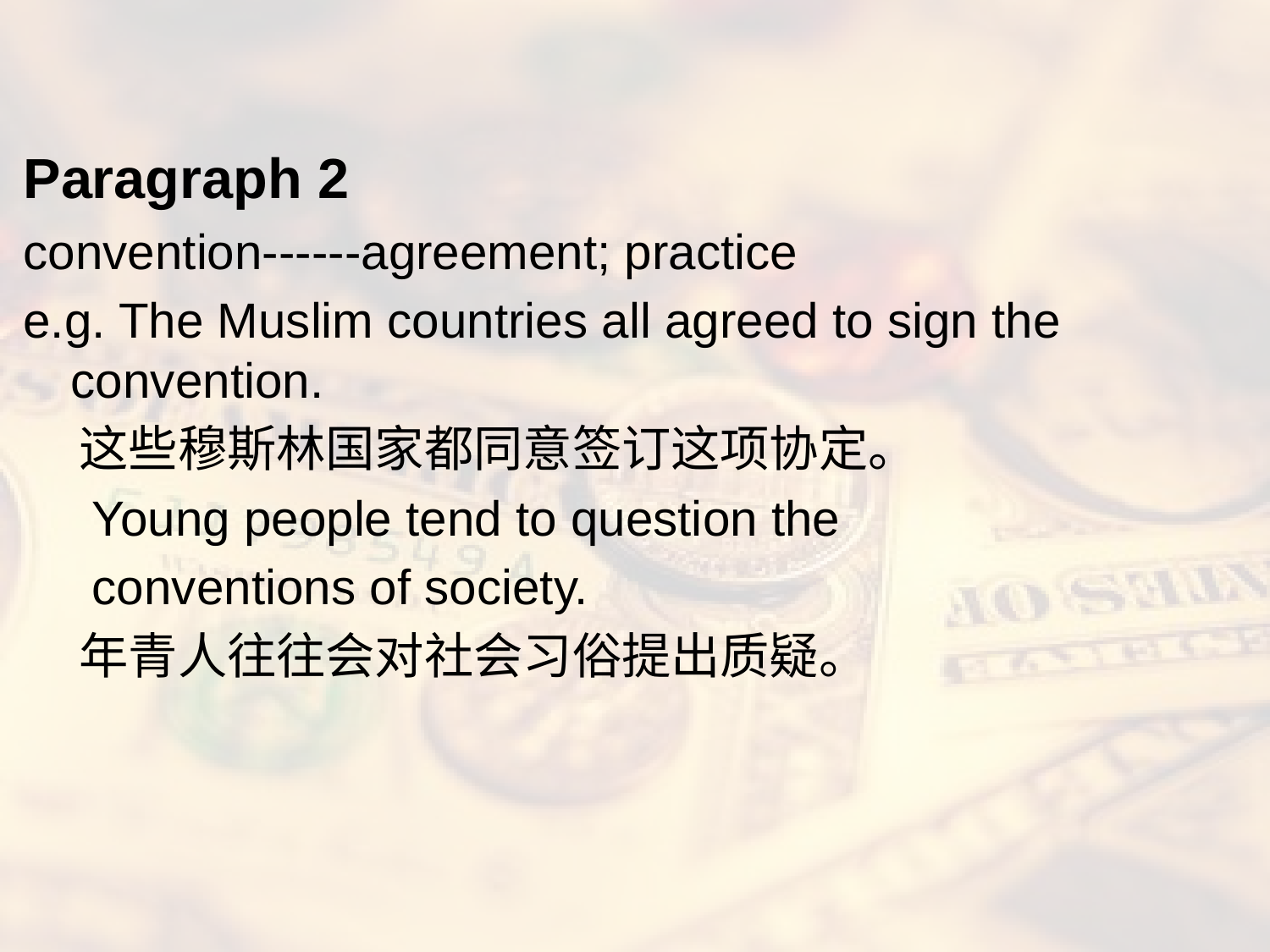

#
Paragraph 2
convention------agreement; practice
e.g. The Muslim countries all agreed to sign the convention.
    这些穆斯林国家都同意签订这项协定。
     Young people tend to question the
     conventions of society.
    年青人往往会对社会习俗提出质疑。